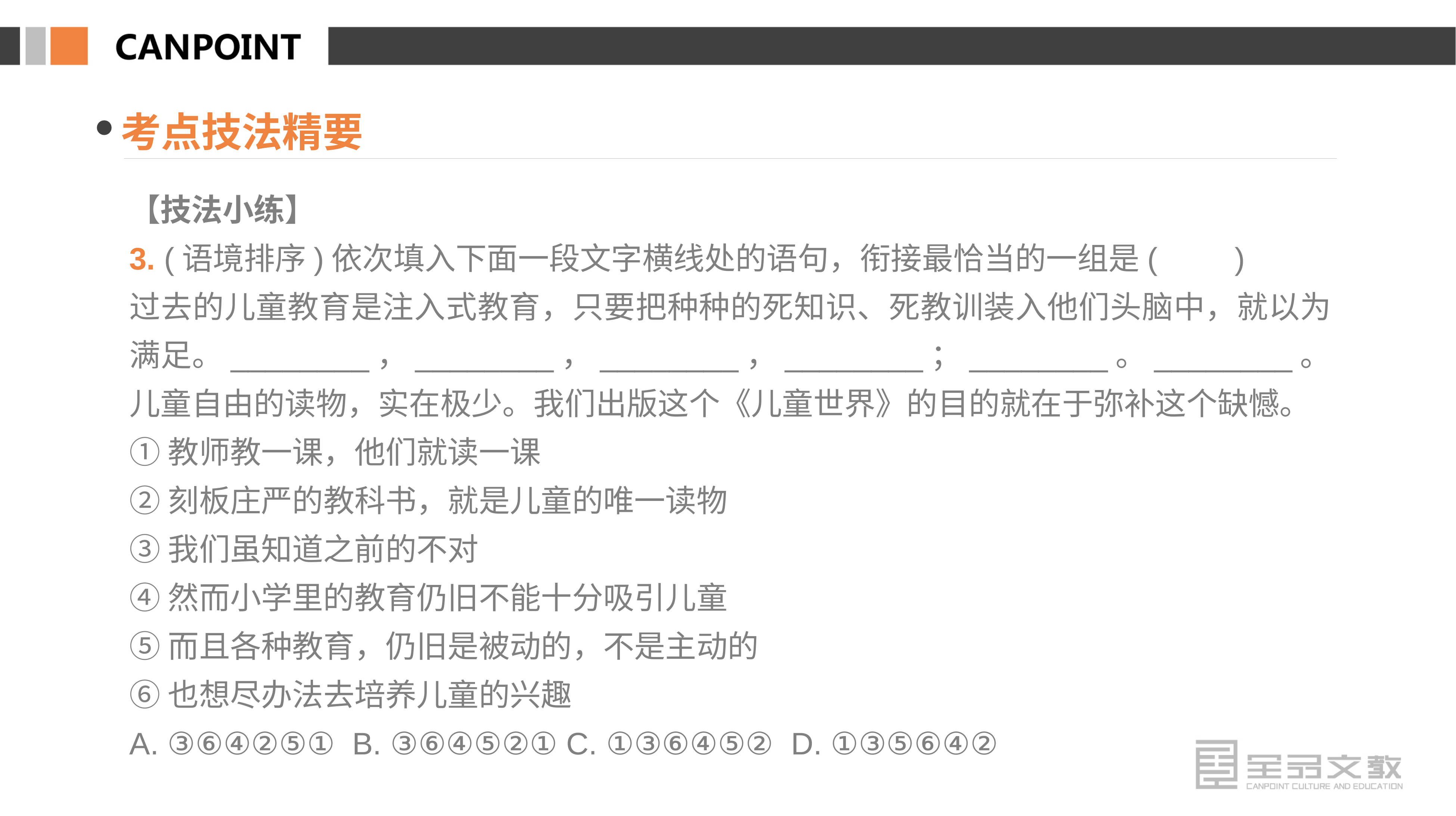

考点技法精要

【技法小练】
3. (语境排序)依次填入下面一段文字横线处的语句，衔接最恰当的一组是(　　)
过去的儿童教育是注入式教育，只要把种种的死知识、死教训装入他们头脑中，就以为满足。________，________，________，________；________。________。儿童自由的读物，实在极少。我们出版这个《儿童世界》的目的就在于弥补这个缺憾。
①教师教一课，他们就读一课
②刻板庄严的教科书，就是儿童的唯一读物
③我们虽知道之前的不对
④然而小学里的教育仍旧不能十分吸引儿童
⑤而且各种教育，仍旧是被动的，不是主动的
⑥也想尽办法去培养儿童的兴趣
A. ③⑥④②⑤①  B. ③⑥④⑤②① C. ①③⑥④⑤②  D. ①③⑤⑥④②